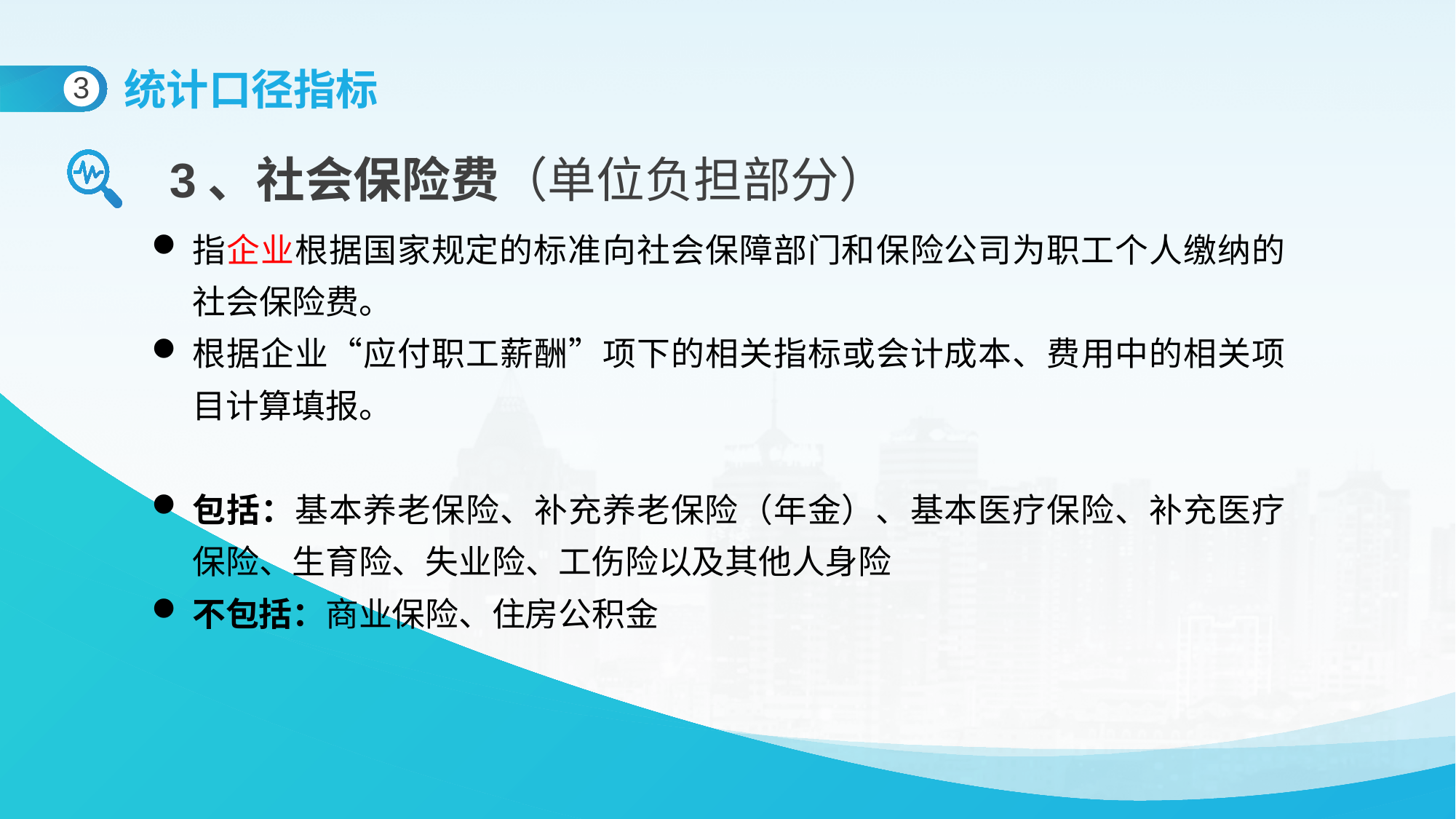

统计口径指标
3
3、社会保险费（单位负担部分）

指企业根据国家规定的标准向社会保障部门和保险公司为职工个人缴纳的社会保险费。
根据企业“应付职工薪酬”项下的相关指标或会计成本、费用中的相关项目计算填报。

包括：基本养老保险、补充养老保险（年金）、基本医疗保险、补充医疗保险、生育险、失业险、工伤险以及其他人身险
不包括：商业保险、住房公积金